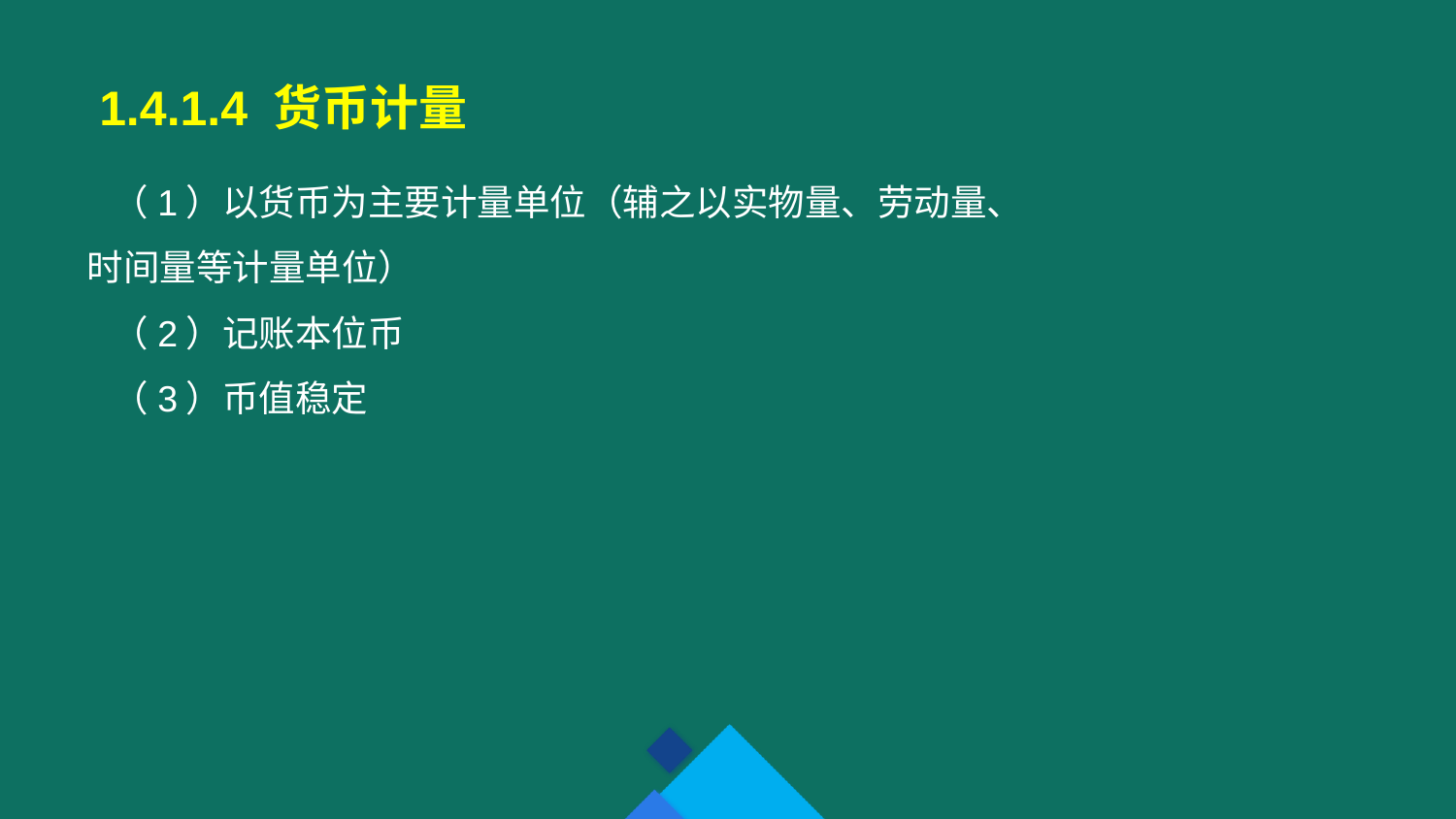

1.4.1.4 货币计量
  （1）以货币为主要计量单位（辅之以实物量、劳动量、时间量等计量单位）
  （2）记账本位币
  （3）币值稳定